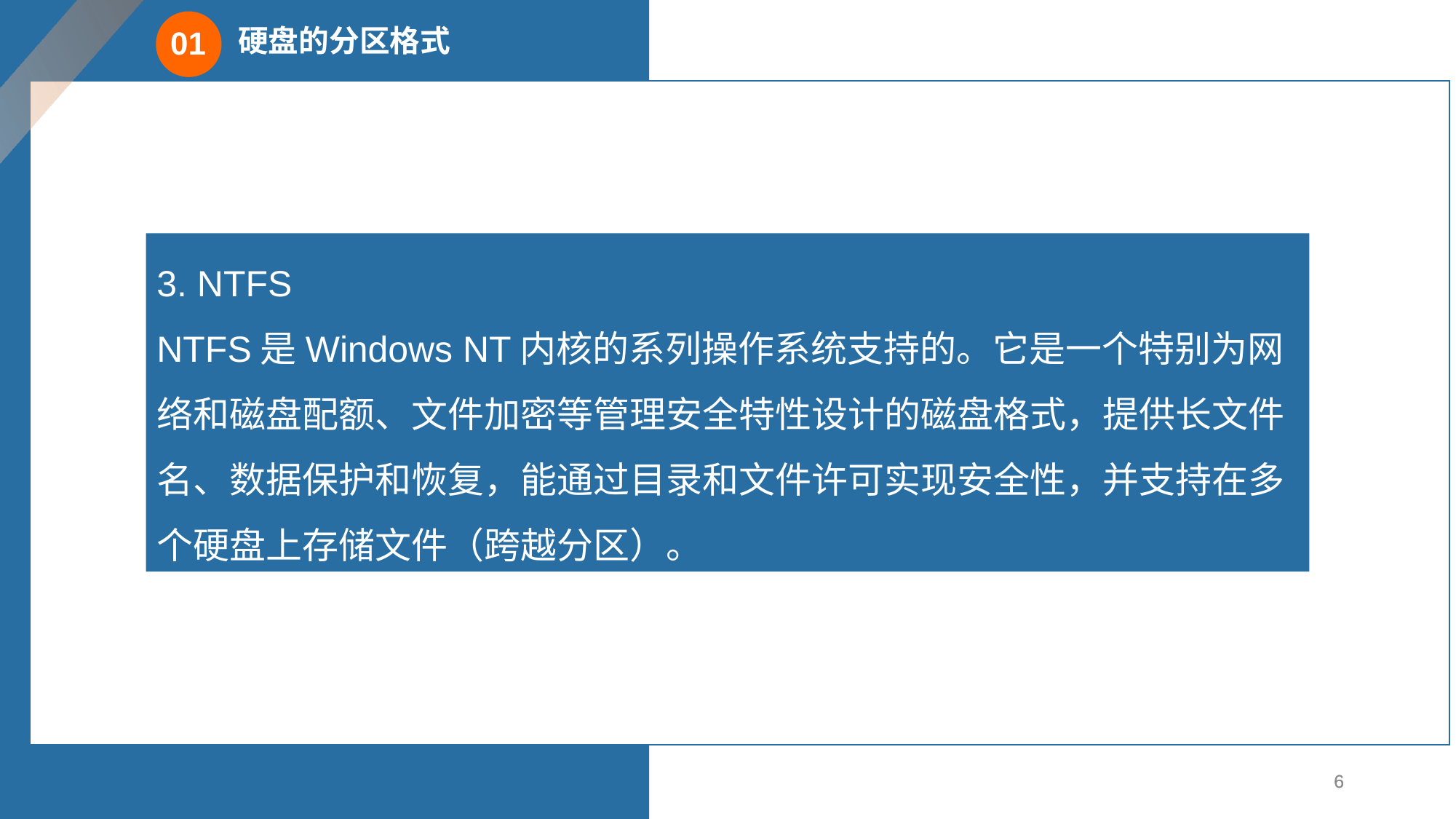

硬盘的分区格式
01
3. NTFS
NTFS是Windows NT内核的系列操作系统支持的。它是一个特别为网络和磁盘配额、文件加密等管理安全特性设计的磁盘格式，提供长文件名、数据保护和恢复，能通过目录和文件许可实现安全性，并支持在多个硬盘上存储文件（跨越分区）。